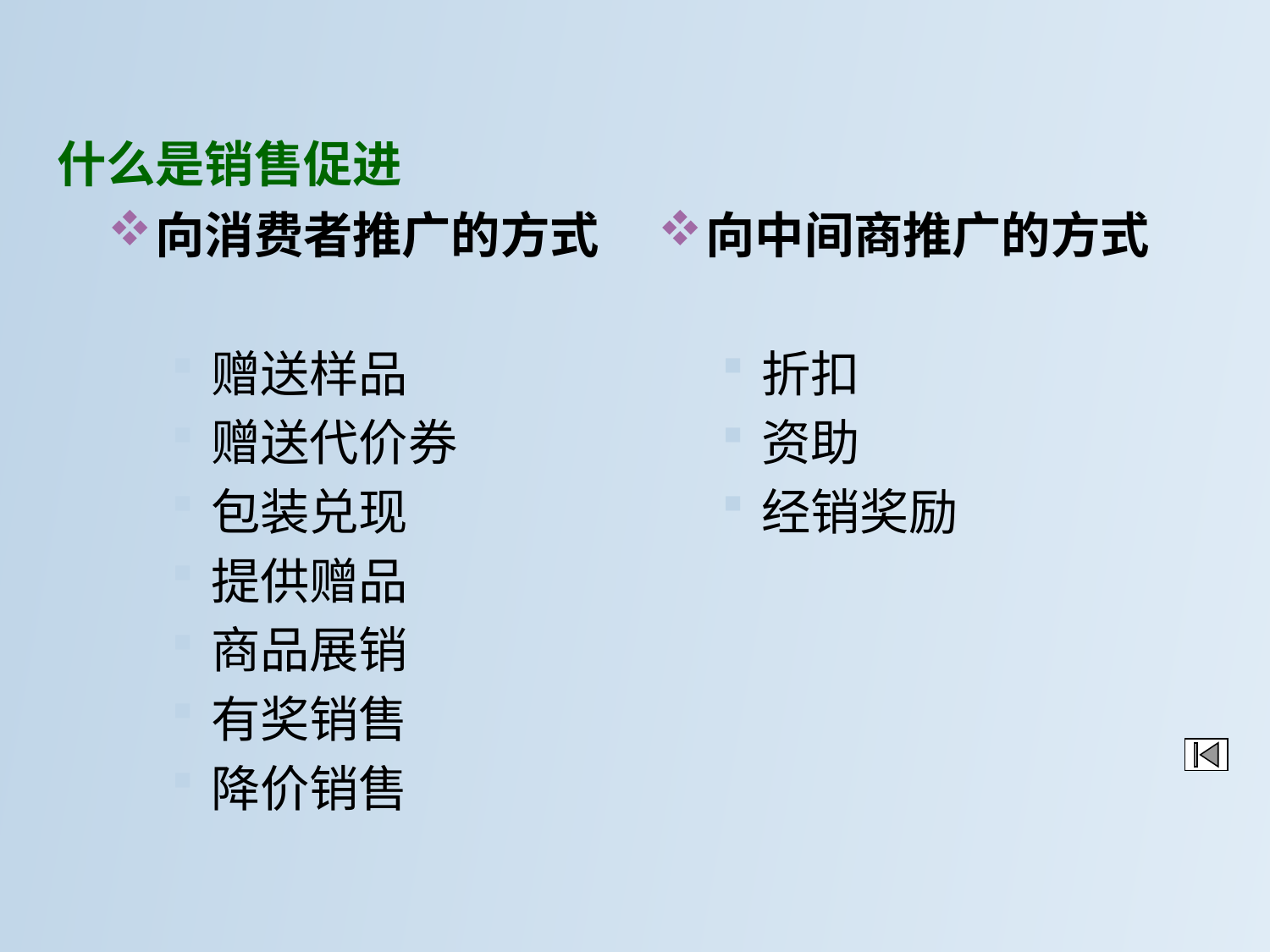

什么是销售促进
向消费者推广的方式

赠送样品
赠送代价券
包装兑现
提供赠品
商品展销
有奖销售
降价销售
向中间商推广的方式

折扣
资助
经销奖励